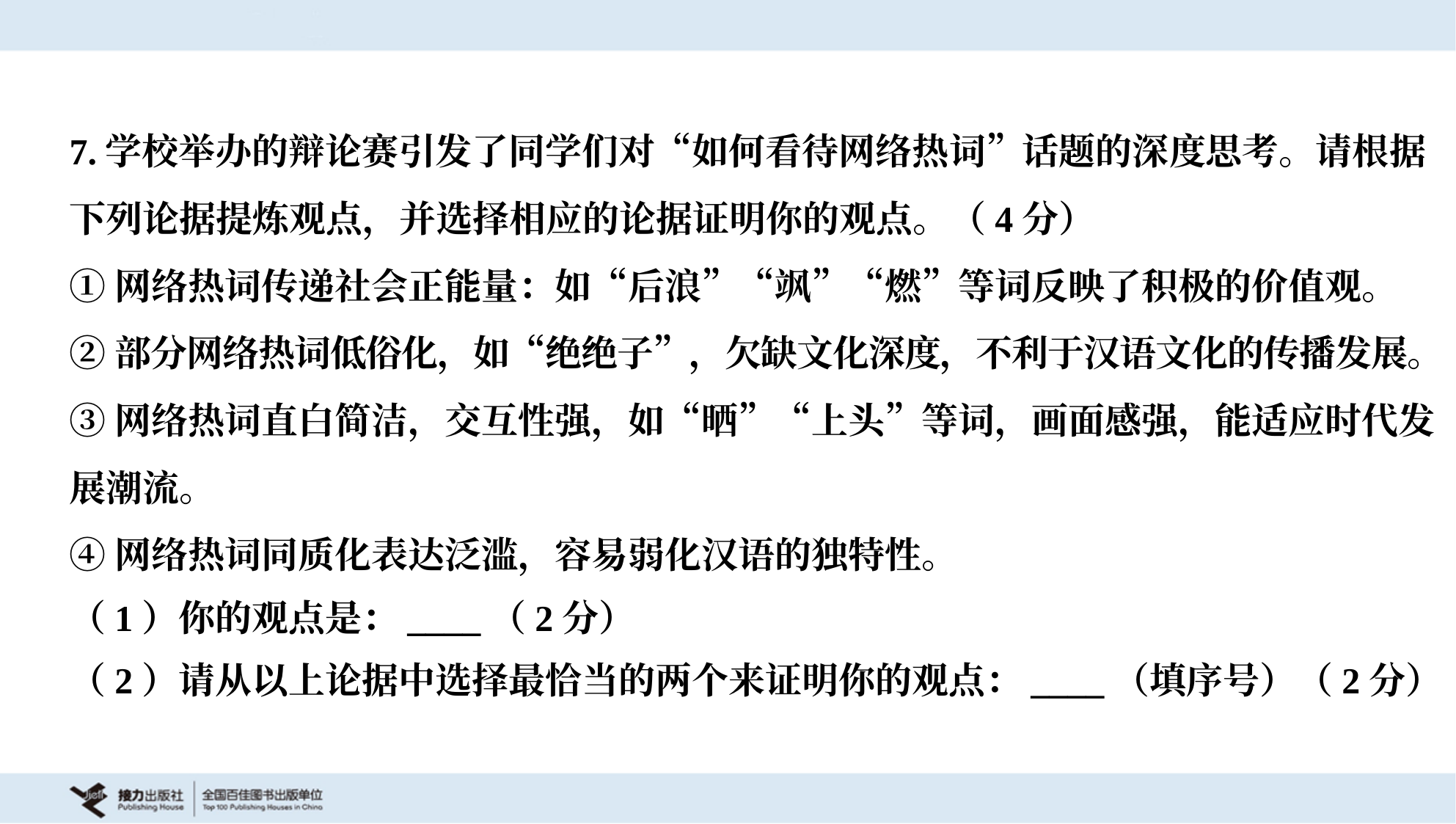

7.学校举办的辩论赛引发了同学们对“如何看待网络热词”话题的深度思考。请根据
下列论据提炼观点，并选择相应的论据证明你的观点。（4分）
①网络热词传递社会正能量：如“后浪”“飒”“燃”等词反映了积极的价值观。
②部分网络热词低俗化，如“绝绝子”，欠缺文化深度，不利于汉语文化的传播发展。
③网络热词直白简洁，交互性强，如“晒”“上头”等词，画面感强，能适应时代发
展潮流。
④网络热词同质化表达泛滥，容易弱化汉语的独特性。
（1）你的观点是：____（2分）
（2）请从以上论据中选择最恰当的两个来证明你的观点：____（填序号）（2分）